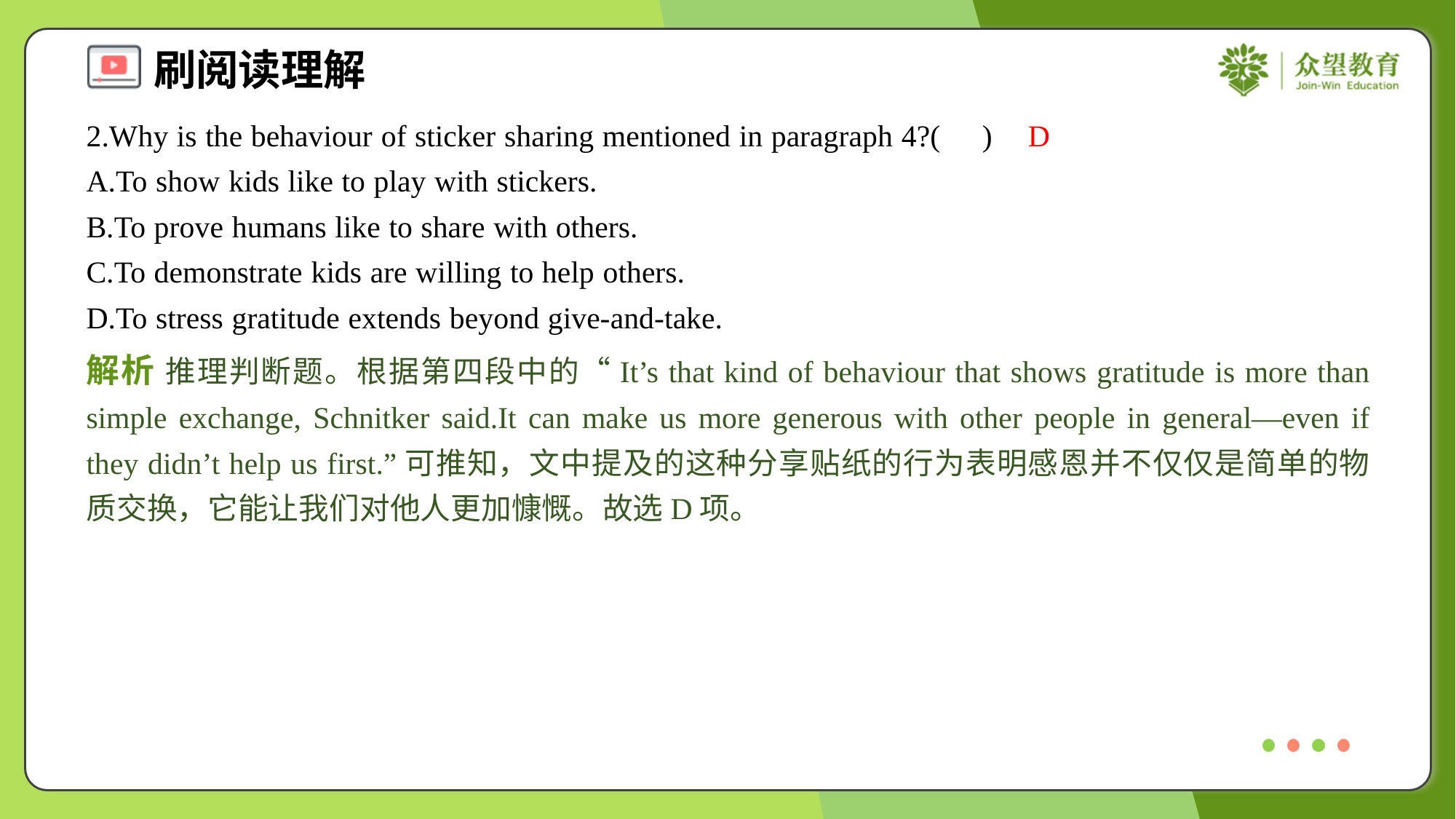

2.Why is the behaviour of sticker sharing mentioned in paragraph 4?(     )
D
A.To show kids like to play with stickers.
B.To prove humans like to share with others.
C.To demonstrate kids are willing to help others.
D.To stress gratitude extends beyond give-and-take.
解析 推理判断题。根据第四段中的“It’s that kind of behaviour that shows gratitude is more than simple exchange, Schnitker said.It can make us more generous with other people in general—even if they didn’t help us first.”可推知，文中提及的这种分享贴纸的行为表明感恩并不仅仅是简单的物质交换，它能让我们对他人更加慷慨。故选D项。